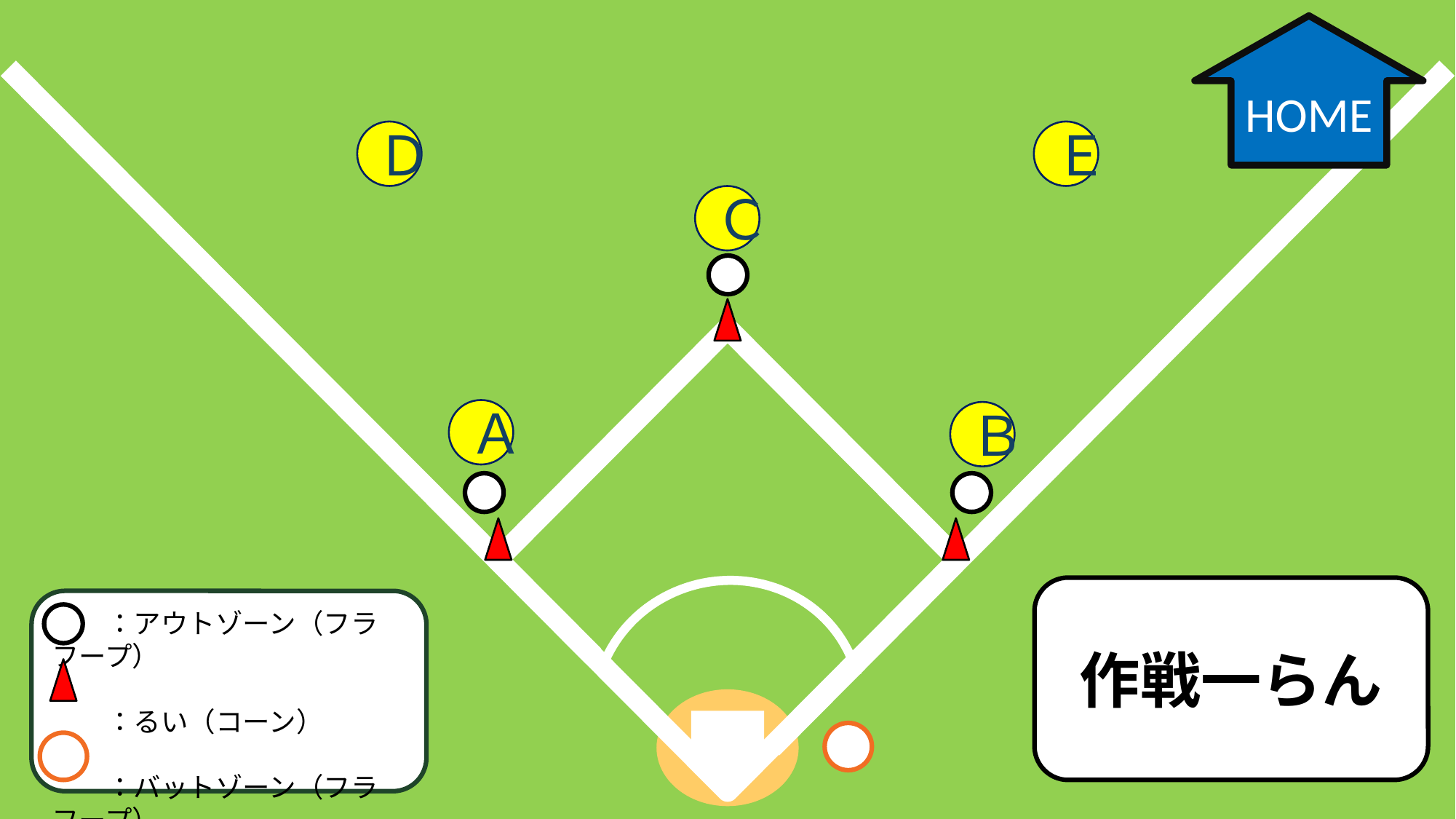

HOME
Ｄ
Ｅ
Ｃ

Ａ
Ｂ

作戦一らん
　　：アウトゾーン（フラフープ）

　　：るい（コーン）

　　：バットゾーン（フラフープ）